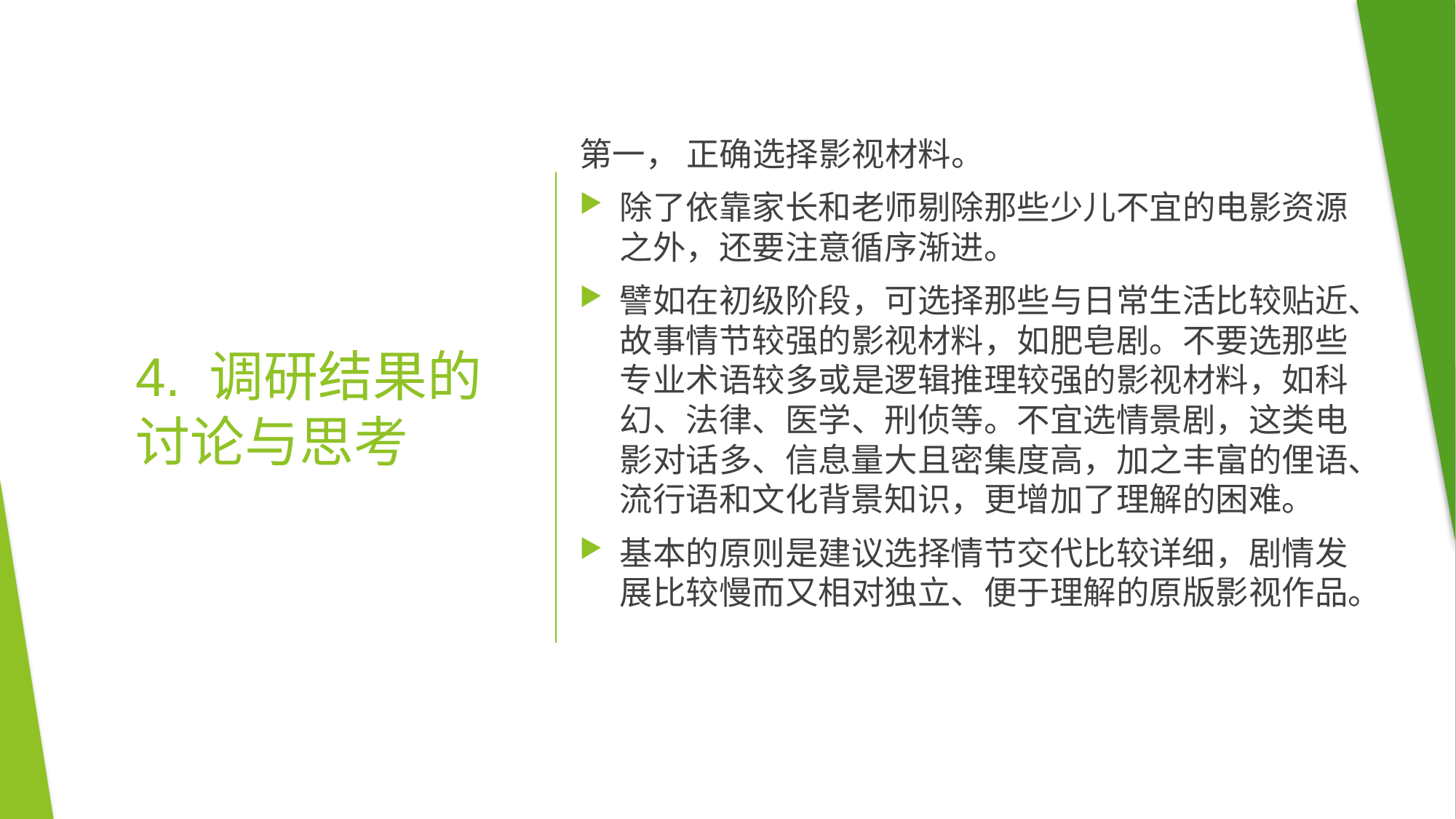

第一， 正确选择影视材料。
除了依靠家长和老师剔除那些少儿不宜的电影资源之外，还要注意循序渐进。
譬如在初级阶段，可选择那些与日常生活比较贴近、故事情节较强的影视材料，如肥皂剧。不要选那些专业术语较多或是逻辑推理较强的影视材料，如科幻、法律、医学、刑侦等。不宜选情景剧，这类电影对话多、信息量大且密集度高，加之丰富的俚语、流行语和文化背景知识，更增加了理解的困难。
基本的原则是建议选择情节交代比较详细，剧情发展比较慢而又相对独立、便于理解的原版影视作品。

# 4. 调研结果的讨论与思考